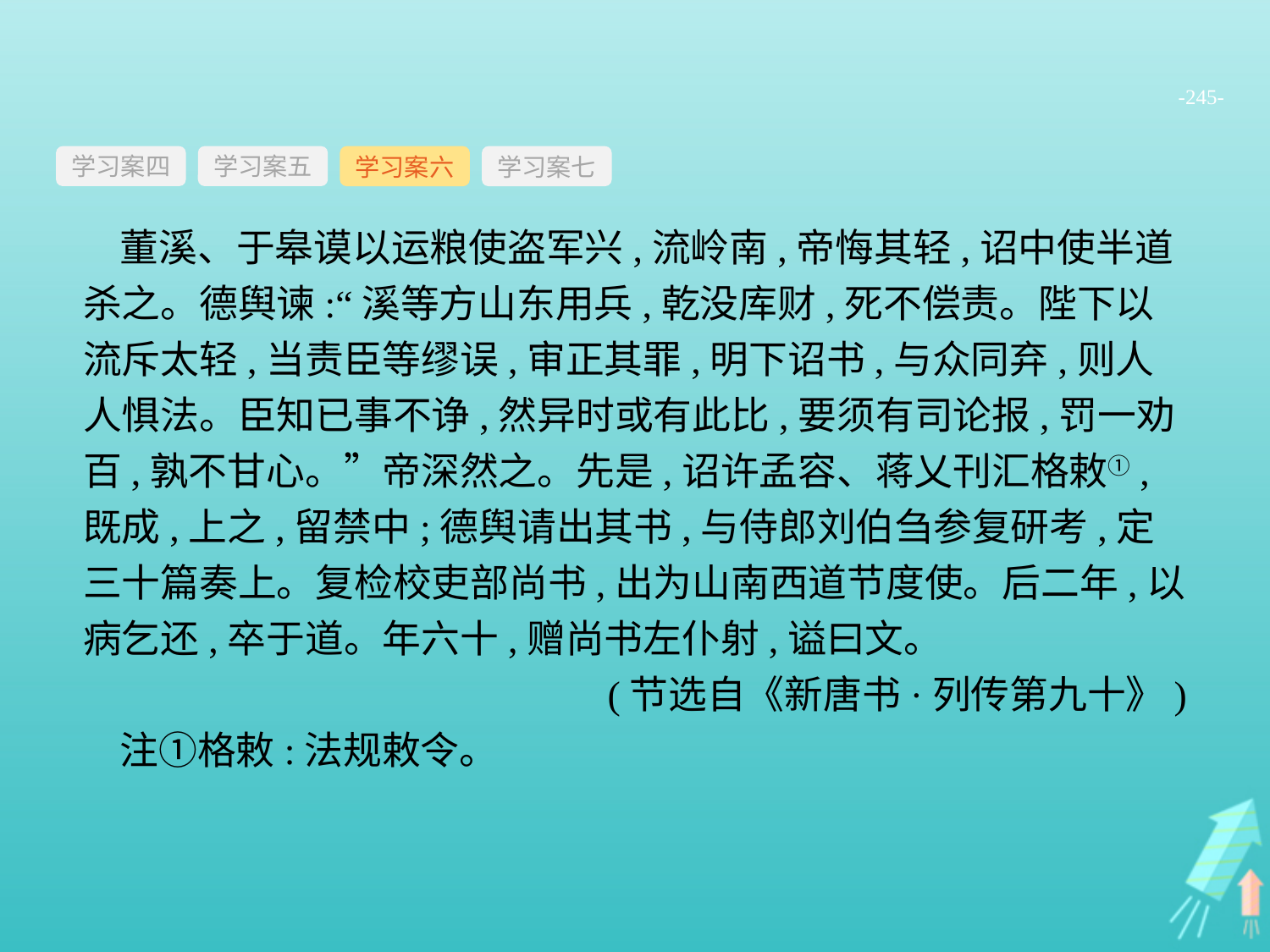

-245-
学习案四
学习案六
学习案七
学习案五
董溪、于皋谟以运粮使盗军兴,流岭南,帝悔其轻,诏中使半道杀之。德舆谏:“溪等方山东用兵,乾没库财,死不偿责。陛下以流斥太轻,当责臣等缪误,审正其罪,明下诏书,与众同弃,则人人惧法。臣知已事不诤,然异时或有此比,要须有司论报,罚一劝百,孰不甘心。”帝深然之。先是,诏许孟容、蒋乂刊汇格敕①,既成,上之,留禁中;德舆请出其书,与侍郎刘伯刍参复研考,定三十篇奏上。复检校吏部尚书,出为山南西道节度使。后二年,以病乞还,卒于道。年六十,赠尚书左仆射,谥曰文。
(节选自《新唐书·列传第九十》)
注①格敕:法规敕令。